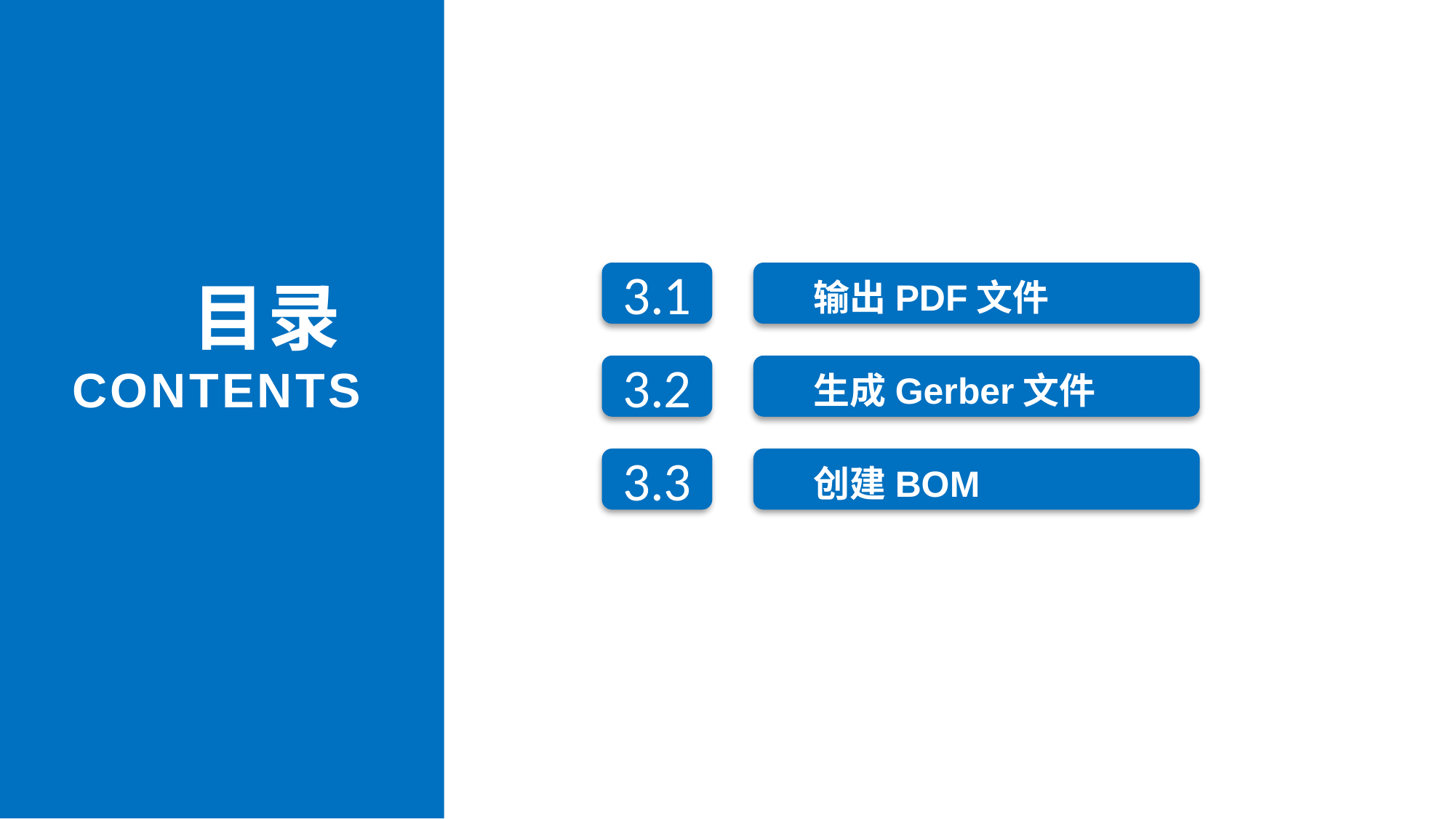

输出PDF文件
3.1
目录
CONTENTS

生成Gerber文件
3.2

创建BOM
3.3